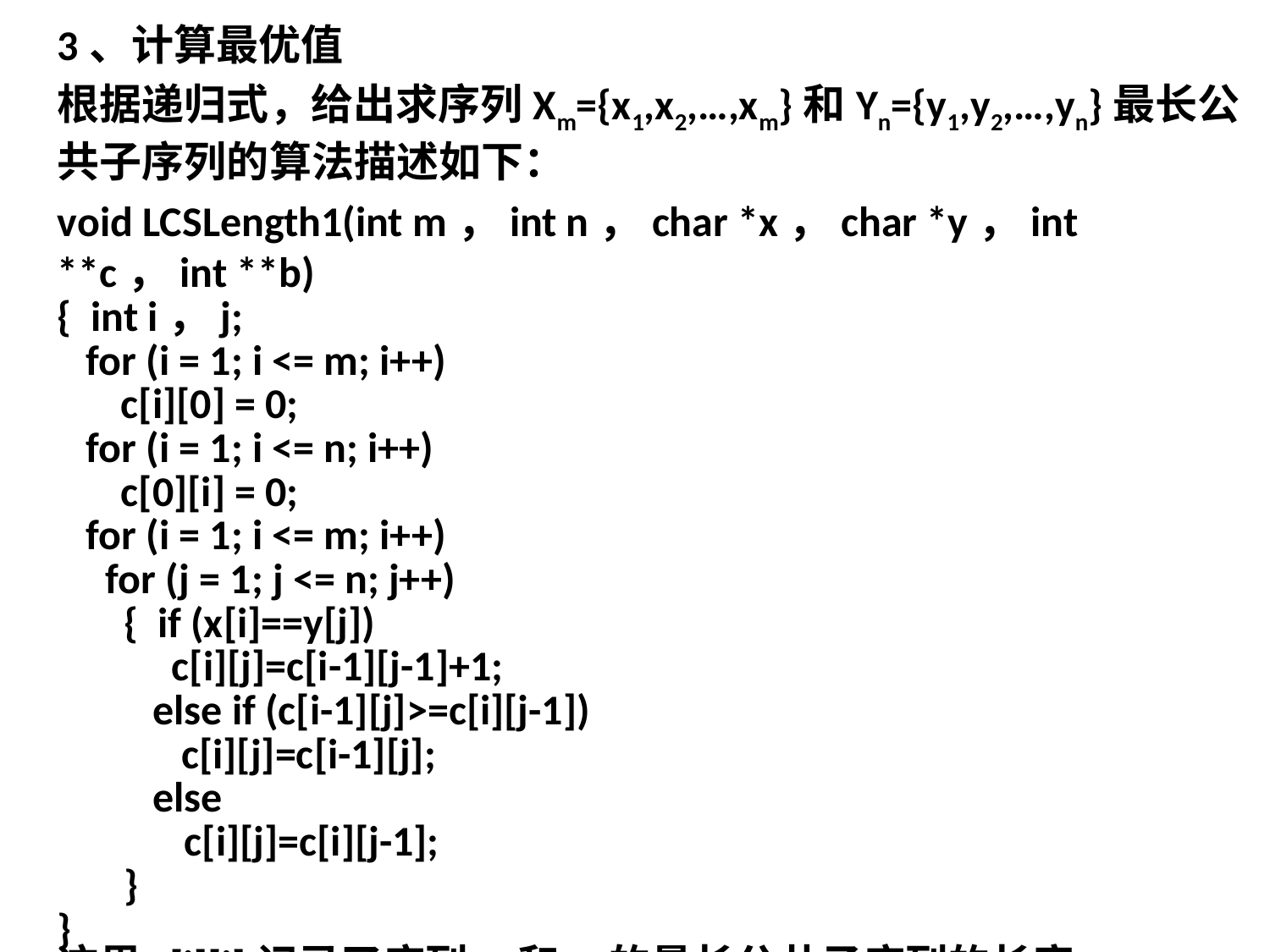

3、计算最优值
根据递归式，给出求序列Xm={x1,x2,…,xm}和Yn={y1,y2,…,yn}最长公共子序列的算法描述如下：
void LCSLength1(int m，int n，char *x，char *y，int **c，int **b)
{  int i，j;
   for (i = 1; i <= m; i++)
c[i][0] = 0;
   for (i = 1; i <= n; i++)
c[0][i] = 0;
   for (i = 1; i <= m; i++)
     for (j = 1; j <= n; j++)
       {  if (x[i]==y[j])
            c[i][j]=c[i-1][j-1]+1;
          else if (c[i-1][j]>=c[i][j-1])
             c[i][j]=c[i-1][j];
          else
c[i][j]=c[i][j-1];
       }
}
这里c[i][j]记录了序列Xi和Yj的最长公共子序列的长度。